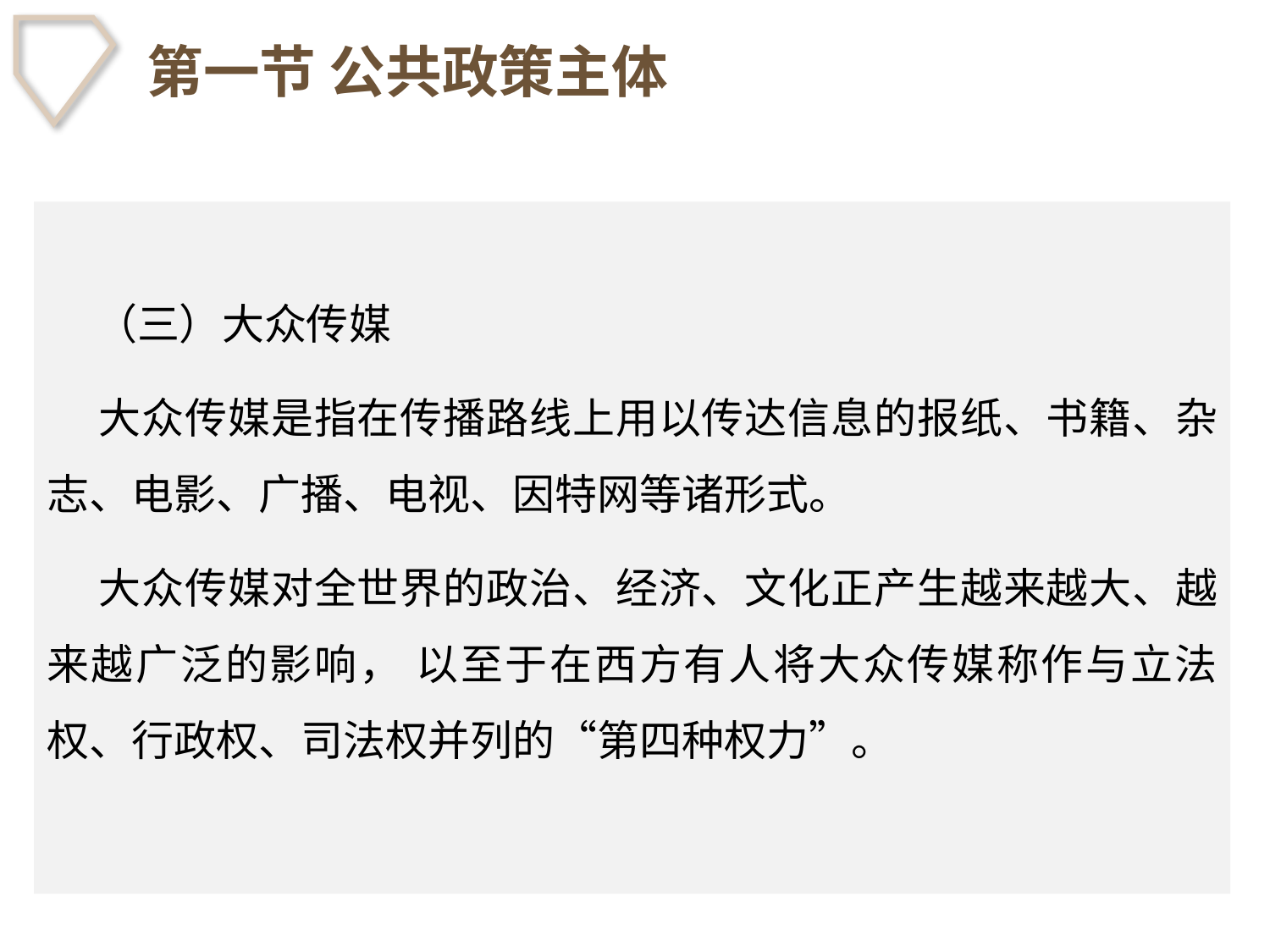

# 第一节 公共政策主体

    （三）大众传媒
    大众传媒是指在传播路线上用以传达信息的报纸、书籍、杂志、电影、广播、电视、因特网等诸形式。
    大众传媒对全世界的政治、经济、文化正产生越来越大、越来越广泛的影响， 以至于在西方有人将大众传媒称作与立法权、行政权、司法权并列的“第四种权力”。